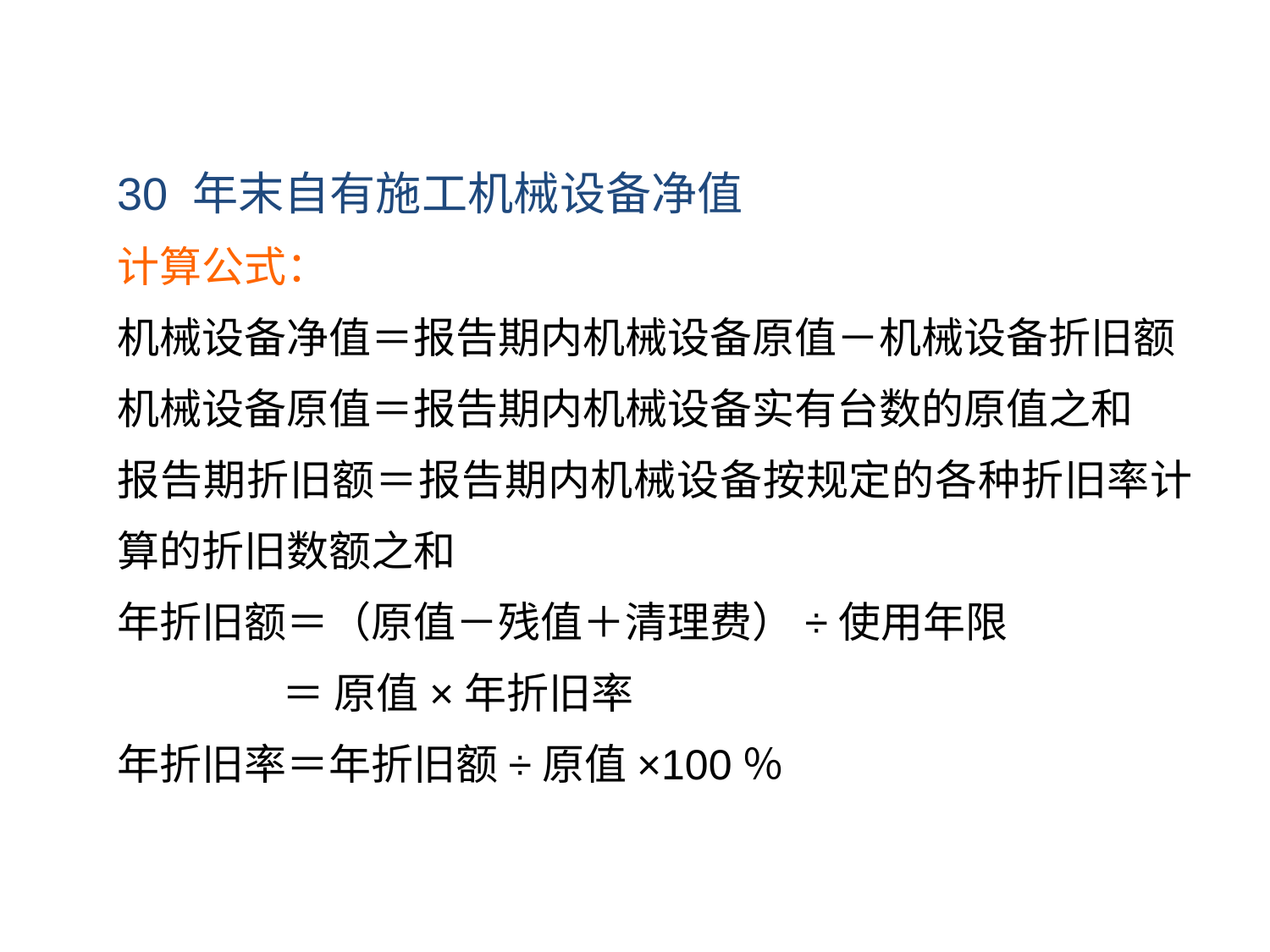

30 年末自有施工机械设备净值
计算公式：
机械设备净值＝报告期内机械设备原值－机械设备折旧额
机械设备原值＝报告期内机械设备实有台数的原值之和
报告期折旧额＝报告期内机械设备按规定的各种折旧率计算的折旧数额之和
年折旧额＝（原值－残值＋清理费）÷使用年限
　　　    ＝ 原值×年折旧率
年折旧率＝年折旧额÷原值×100％